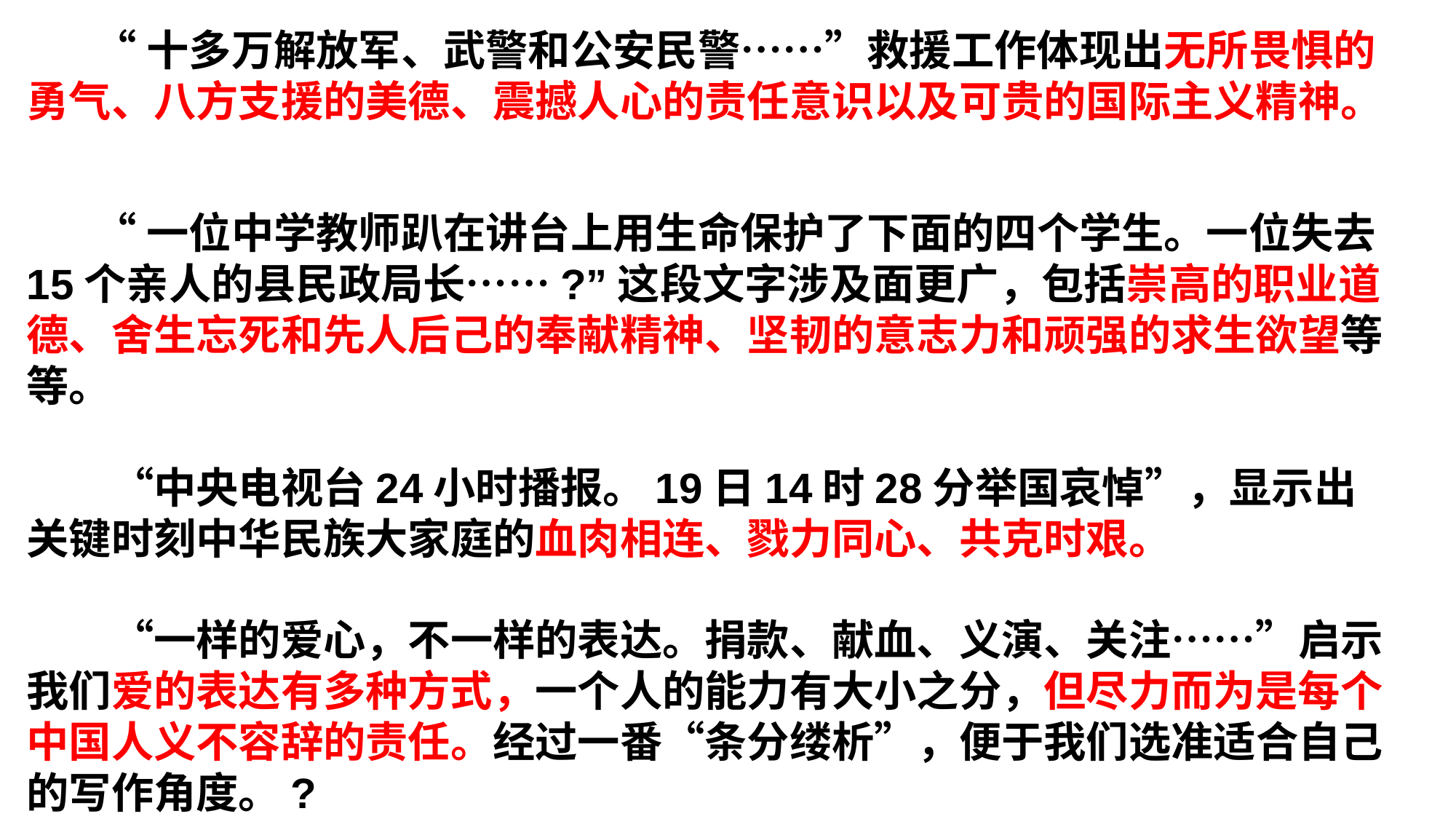

“十多万解放军、武警和公安民警……”救援工作体现出无所畏惧的勇气、八方支援的美德、震撼人心的责任意识以及可贵的国际主义精神。

       “一位中学教师趴在讲台上用生命保护了下面的四个学生。一位失去15个亲人的县民政局长……?”这段文字涉及面更广，包括崇高的职业道德、舍生忘死和先人后己的奉献精神、坚韧的意志力和顽强的求生欲望等等。
　　“中央电视台24小时播报。19日14时28分举国哀悼”，显示出关键时刻中华民族大家庭的血肉相连、戮力同心、共克时艰。
　　“一样的爱心，不一样的表达。捐款、献血、义演、关注……”启示我们爱的表达有多种方式，一个人的能力有大小之分，但尽力而为是每个中国人义不容辞的责任。经过一番“条分缕析”，便于我们选准适合自己的写作角度。?